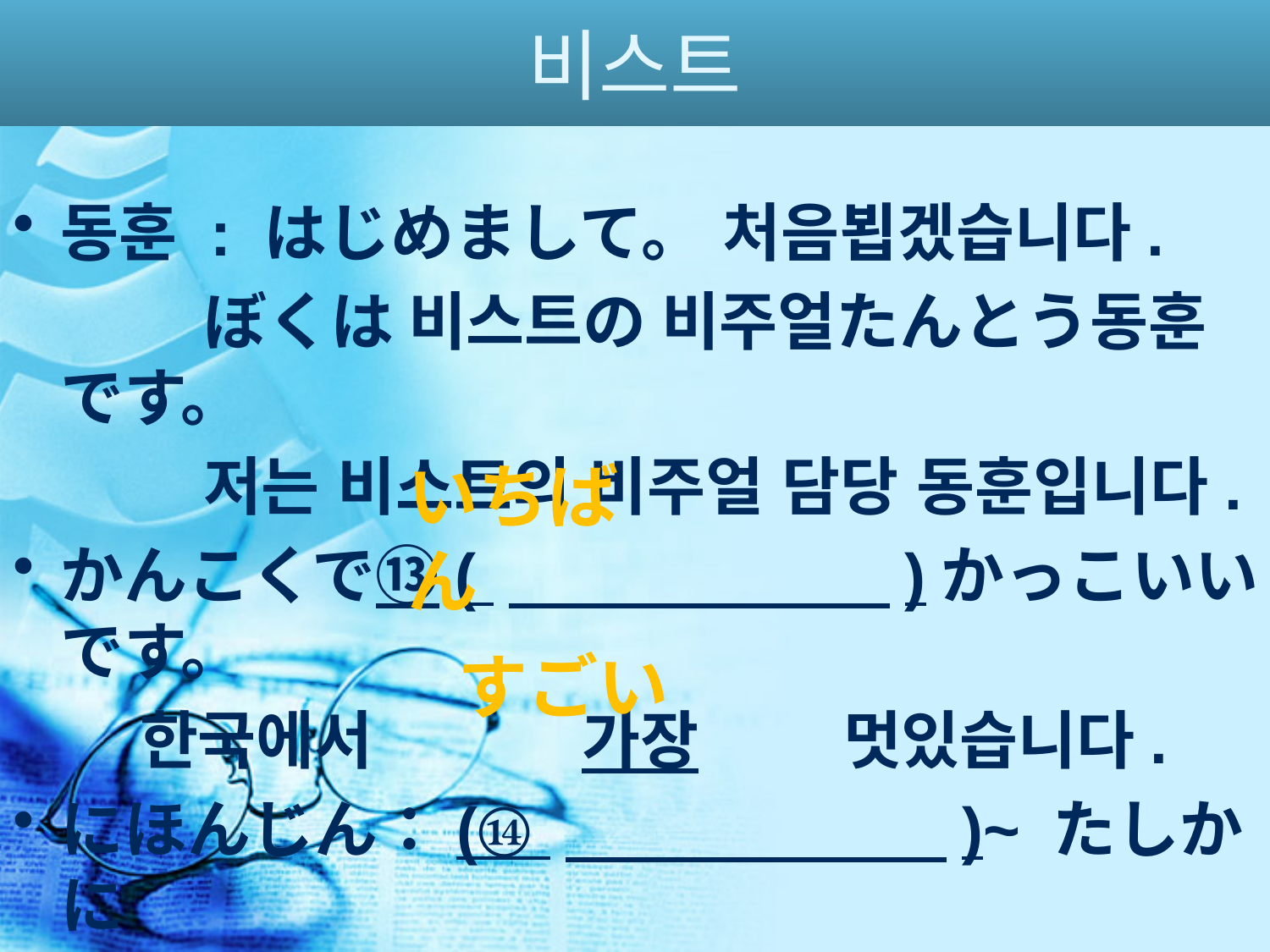

# 비스트
동훈 : はじめまして。 처음뵙겠습니다.
　　　ぼくは 비스트の 비주얼たんとう동훈です。
　　　저는 비스트의 비주얼 담당 동훈입니다.
かんこくで⑬( 　　　　　　)かっこいいです。
　　한국에서　　　 가장 　　멋있습니다.
にほんじん：(⑭ 　　　　　　)~ たしかに
　　　　　　　　　굉장하다~ 　　그럴만하네~

いちばん
すごい